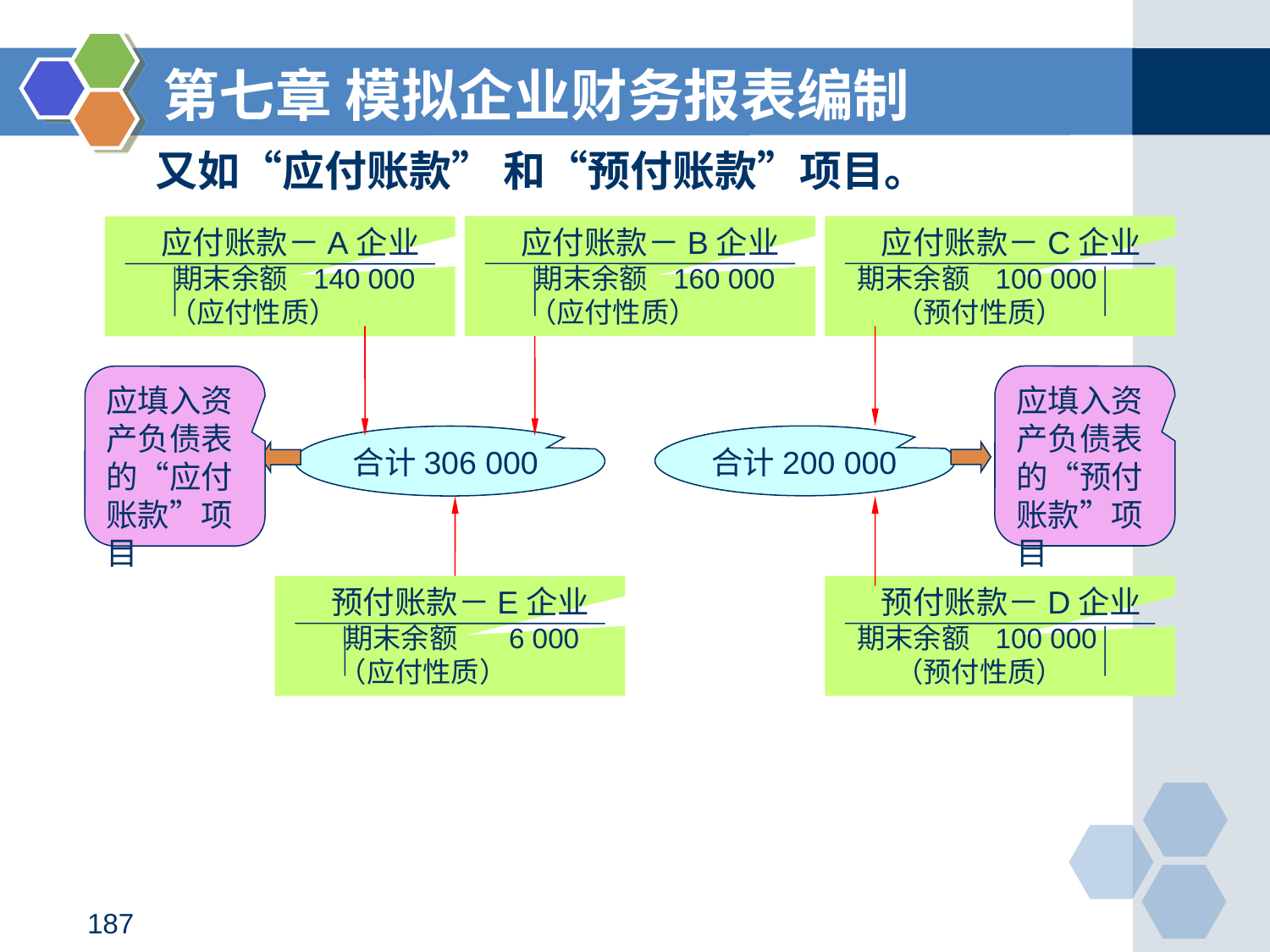

第七章 模拟企业财务报表编制
# 又如“应付账款” 和“预付账款”项目。
     应付账款－B企业
        期末余额   160 000
       （应付性质）

     应付账款－C企业
  期末余额   100 000
        （预付性质）

     应付账款－A企业
        期末余额   140 000
       （应付性质）

应填入资产负债表的“预付账款”项目
应填入资产负债表的“应付账款”项目
合计200 000
合计306 000

     预付账款－E企业
        期末余额       6 000
       （应付性质）

     预付账款－D企业
  期末余额   100 000
        （预付性质）